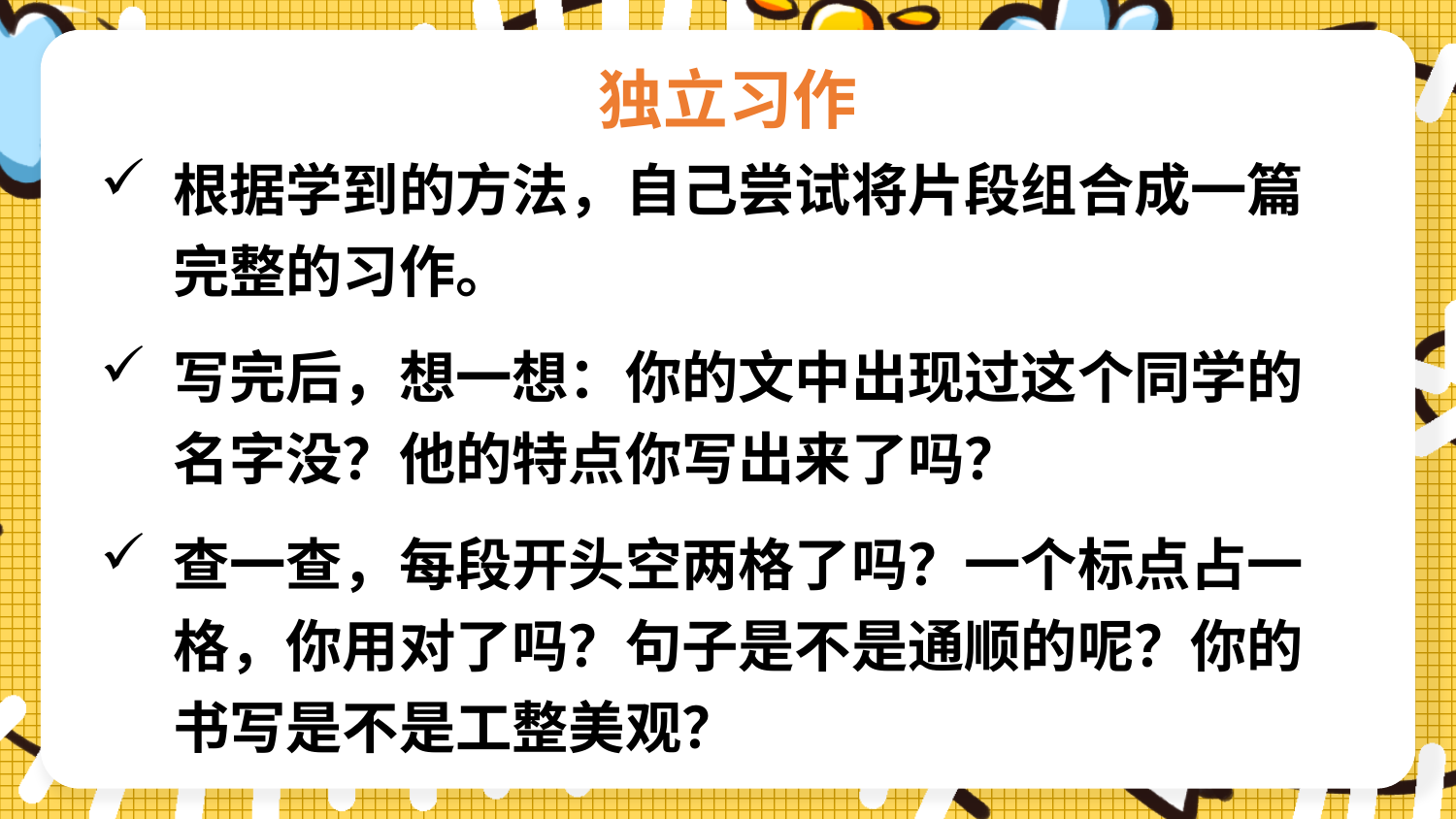

独立习作
根据学到的方法，自己尝试将片段组合成一篇完整的习作。
写完后，想一想：你的文中出现过这个同学的名字没？他的特点你写出来了吗？
查一查，每段开头空两格了吗？一个标点占一格，你用对了吗？句子是不是通顺的呢？你的书写是不是工整美观？